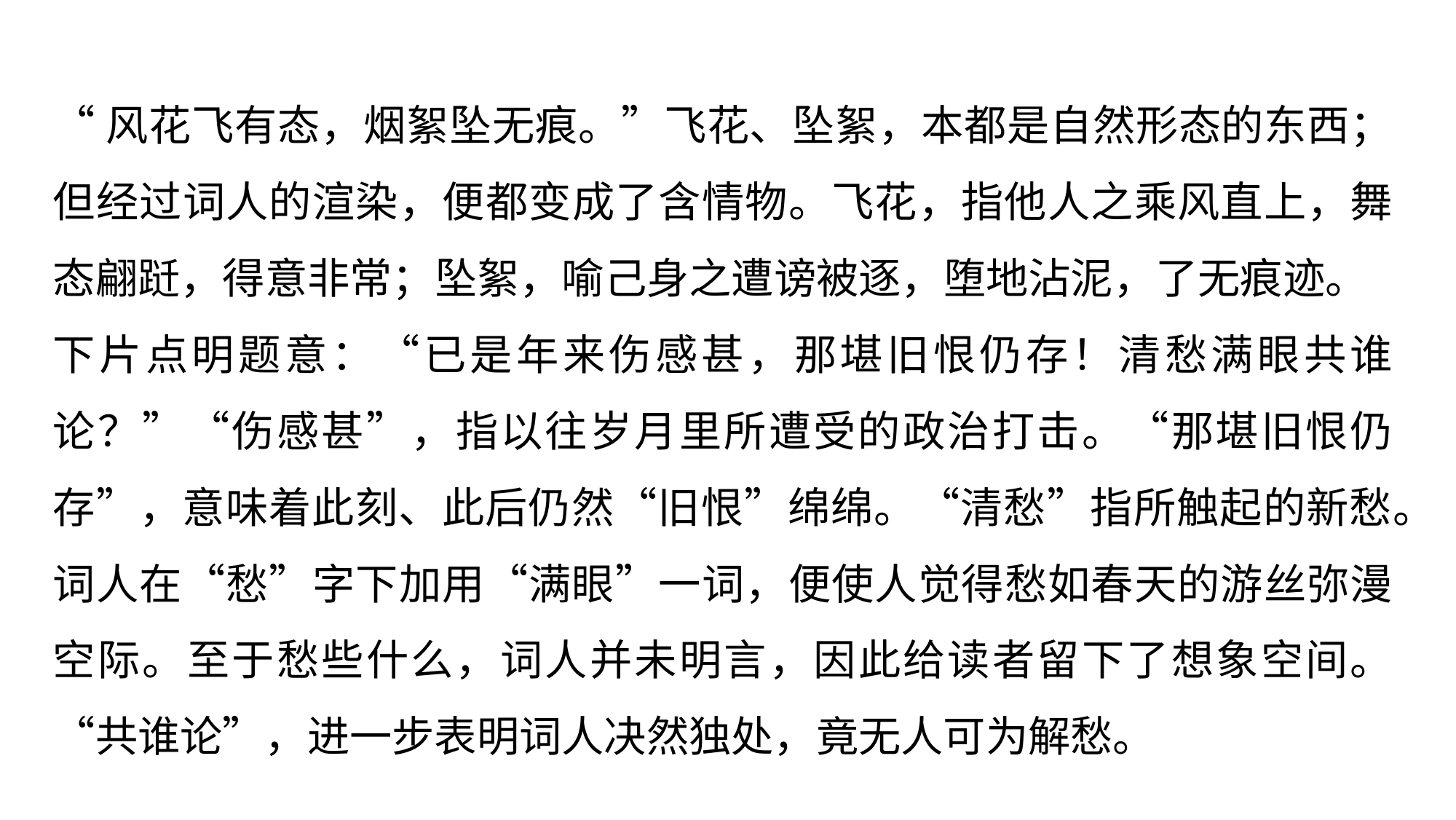

“风花飞有态，烟絮坠无痕。”飞花、坠絮，本都是自然形态的东西；但经过词人的渲染，便都变成了含情物。飞花，指他人之乘风直上，舞态翩跹，得意非常；坠絮，喻己身之遭谤被逐，堕地沾泥，了无痕迹。
下片点明题意：“已是年来伤感甚，那堪旧恨仍存！清愁满眼共谁论？”“伤感甚”，指以往岁月里所遭受的政治打击。“那堪旧恨仍存”，意味着此刻、此后仍然“旧恨”绵绵。“清愁”指所触起的新愁。词人在“愁”字下加用“满眼”一词，便使人觉得愁如春天的游丝弥漫空际。至于愁些什么，词人并未明言，因此给读者留下了想象空间。“共谁论”，进一步表明词人决然独处，竟无人可为解愁。